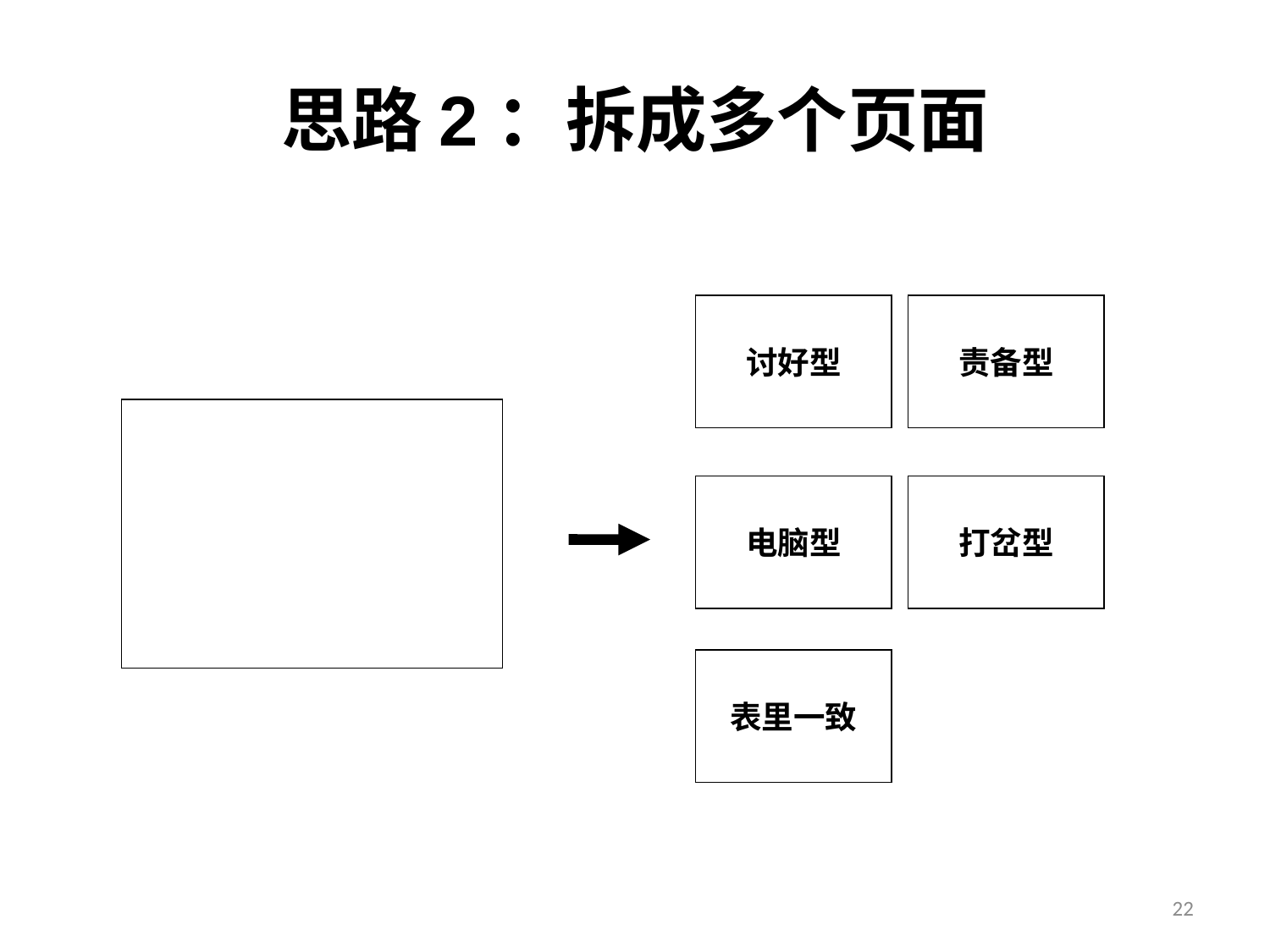

# 思路2：拆成多个页面
讨好型
责备型

电脑型
打岔型

表里一致
22